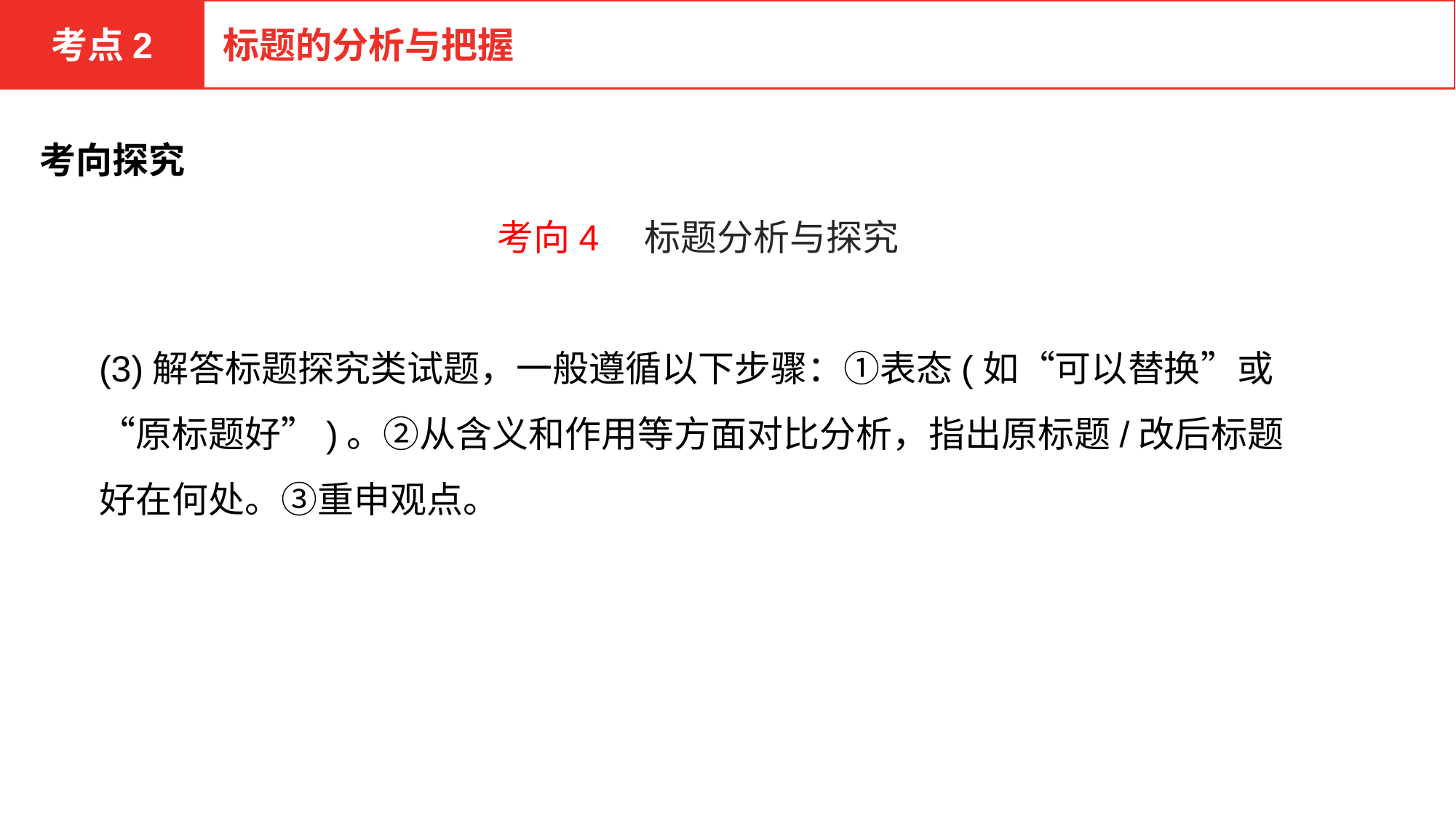

考点2
标题的分析与把握
考向探究
考向4　标题分析与探究

(3)解答标题探究类试题，一般遵循以下步骤：①表态(如“可以替换”或“原标题好”)。②从含义和作用等方面对比分析，指出原标题/改后标题好在何处。③重申观点。